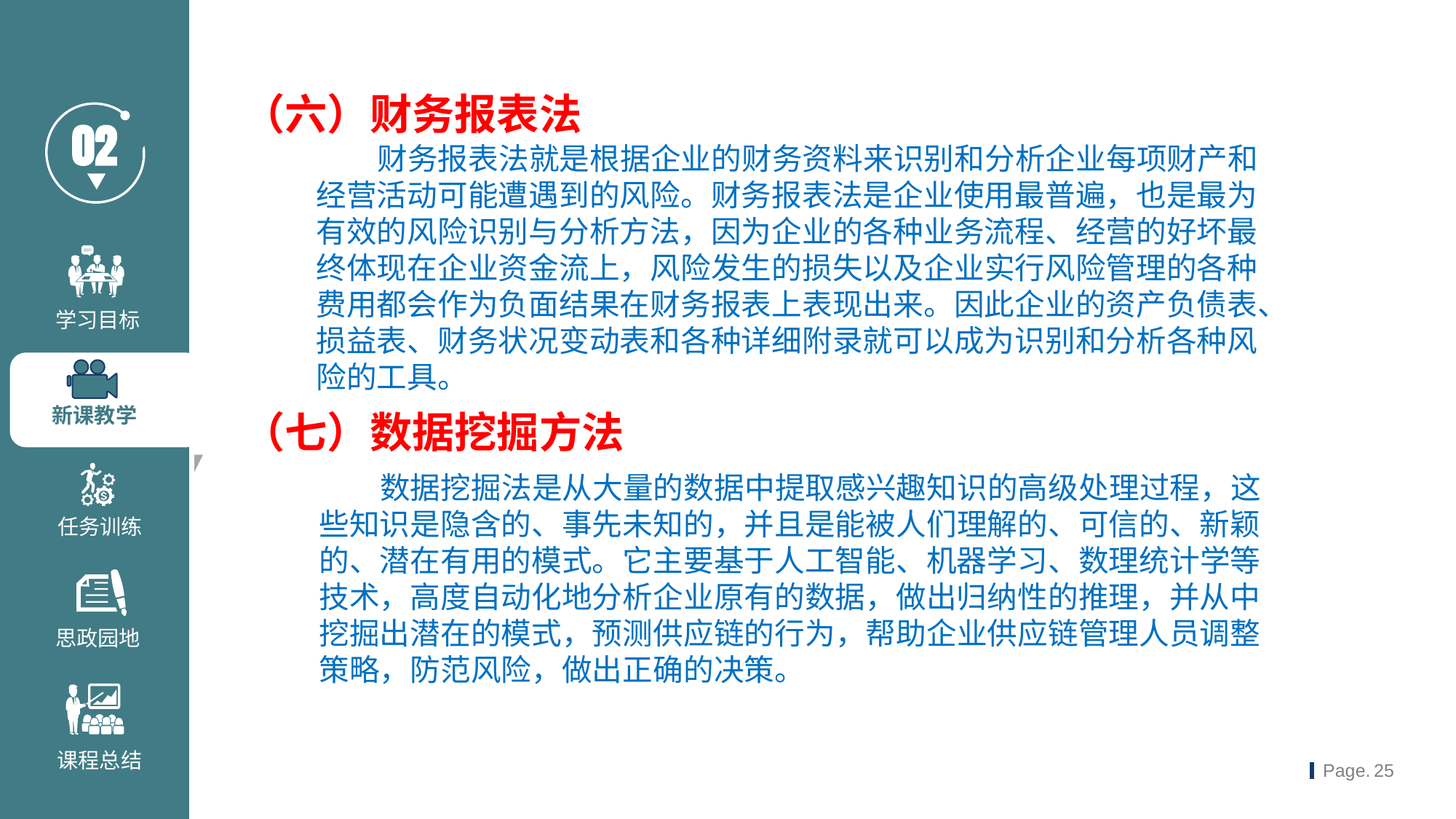

（六）财务报表法
        财务报表法就是根据企业的财务资料来识别和分析企业每项财产和经营活动可能遭遇到的风险。财务报表法是企业使用最普遍，也是最为有效的风险识别与分析方法，因为企业的各种业务流程、经营的好坏最终体现在企业资金流上，风险发生的损失以及企业实行风险管理的各种费用都会作为负面结果在财务报表上表现出来。因此企业的资产负债表、损益表、财务状况变动表和各种详细附录就可以成为识别和分析各种风险的工具。
 （七）数据挖掘方法
        数据挖掘法是从大量的数据中提取感兴趣知识的高级处理过程，这些知识是隐含的、事先未知的，并且是能被人们理解的、可信的、新颖的、潜在有用的模式。它主要基于人工智能、机器学习、数理统计学等技术，高度自动化地分析企业原有的数据，做出归纳性的推理，并从中挖掘出潜在的模式，预测供应链的行为，帮助企业供应链管理人员调整策略，防范风险，做出正确的决策。